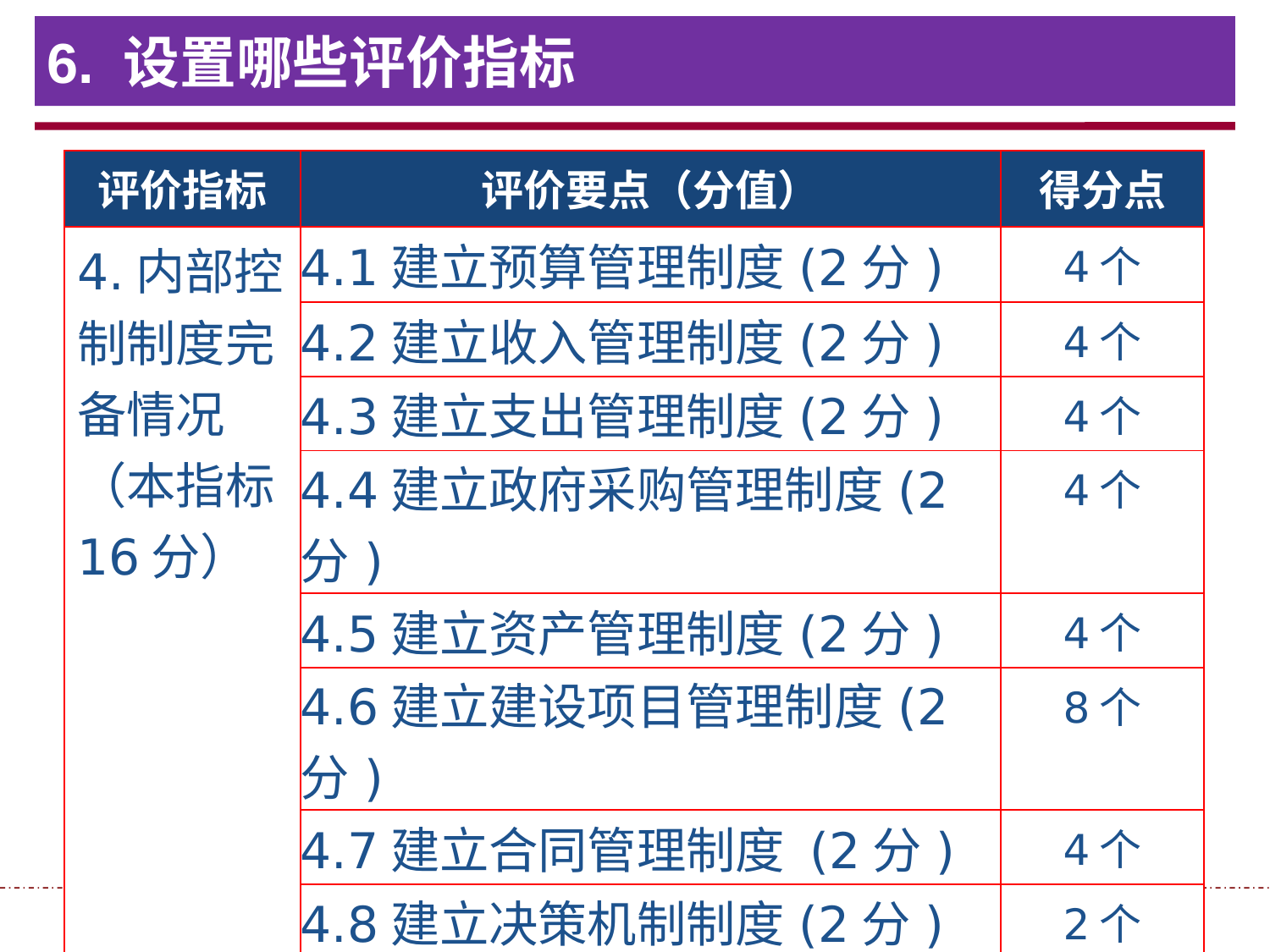

# 6. 设置哪些评价指标
| 评价指标 | 评价要点（分值） | 得分点 |
| --- | --- | --- |
| 4.内部控制制度完备情况（本指标16分） | 4.1建立预算管理制度(2分) | 4个 |
|  | 4.2建立收入管理制度(2分) | 4个 |
|  | 4.3建立支出管理制度(2分) | 4个 |
|  | 4.4建立政府采购管理制度(2分) | 4个 |
|  | 4.5建立资产管理制度(2分) | 4个 |
|  | 4.6建立建设项目管理制度(2分) | 8个 |
|  | 4.7建立合同管理制度 (2分) | 4个 |
|  | 4.8建立决策机制制度(2分) | 2个 |
2024年10月                                             . 141 .